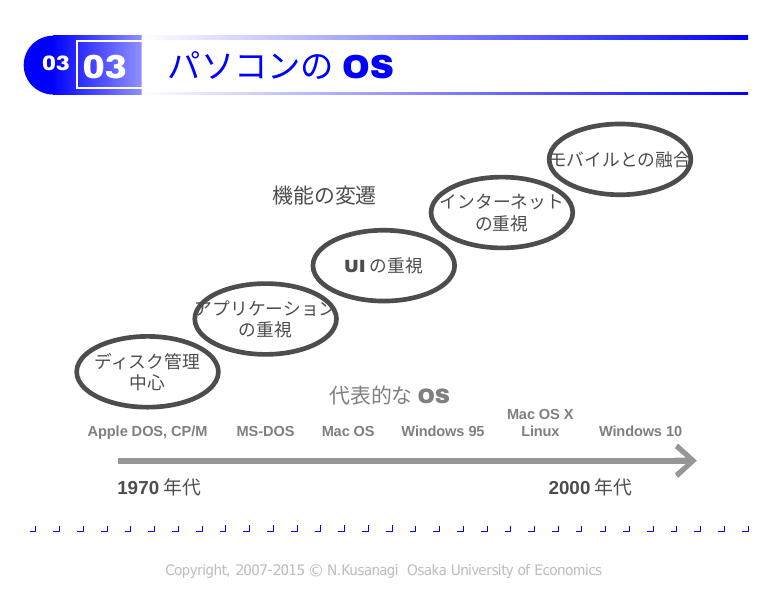

# 03   パソコンのOS
モバイルとの融合

インターネット
の重視
機能の変遷
UIの重視
アプリケーション
の重視
ディスク管理
中心
代表的なOS
Mac OS X
Linux
Apple DOS, CP/M
MS-DOS
Mac OS
Windows 95
Windows 10
1970年代
2000年代